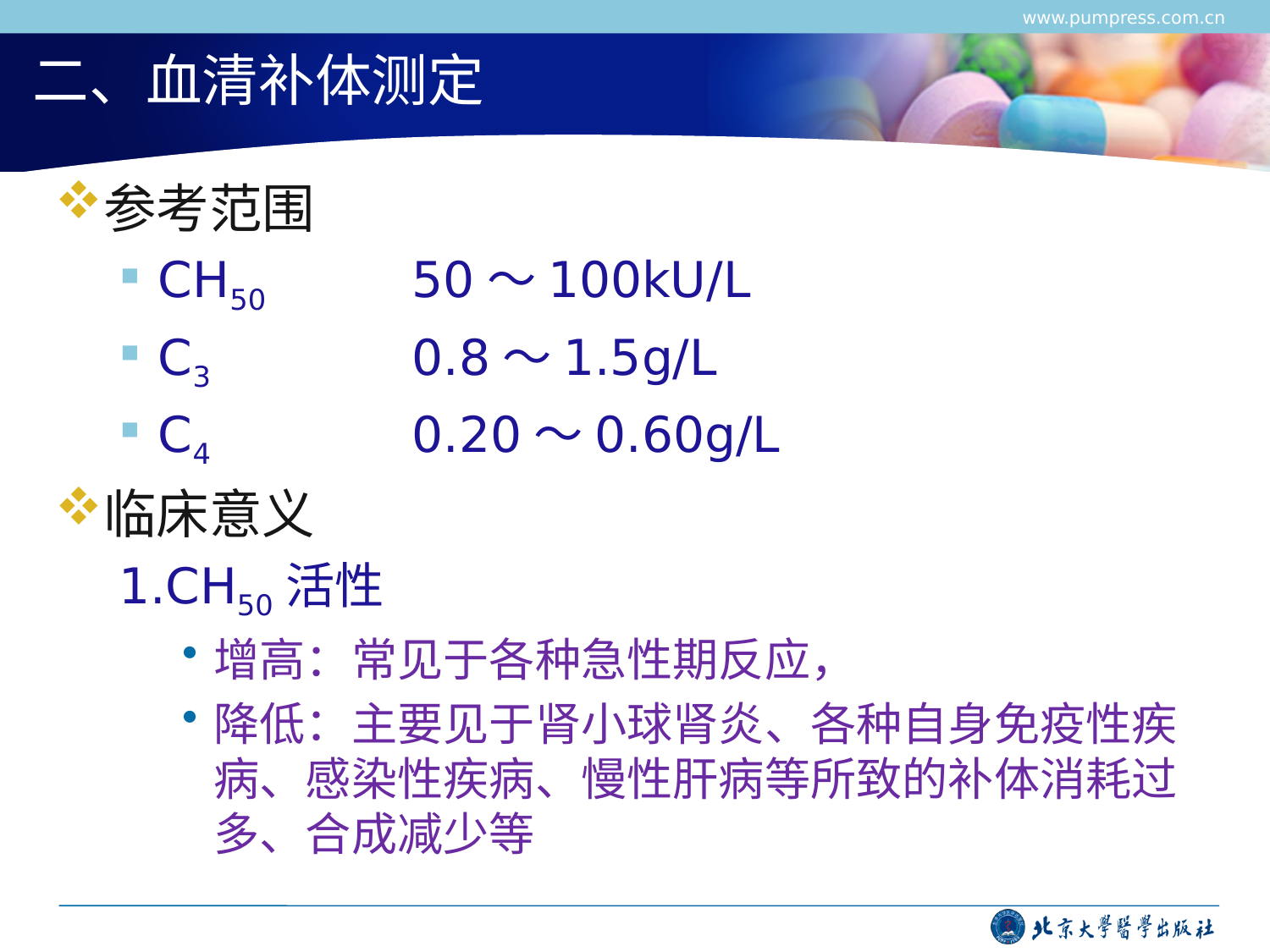

www.pumpress.com.cn
# 二、血清补体测定
参考范围
CH50		50～100kU/L
C3		0.8～1.5g/L
C4		0.20～0.60g/L
临床意义
1.CH50活性
增高：常见于各种急性期反应，
降低：主要见于肾小球肾炎、各种自身免疫性疾病、感染性疾病、慢性肝病等所致的补体消耗过多、合成减少等